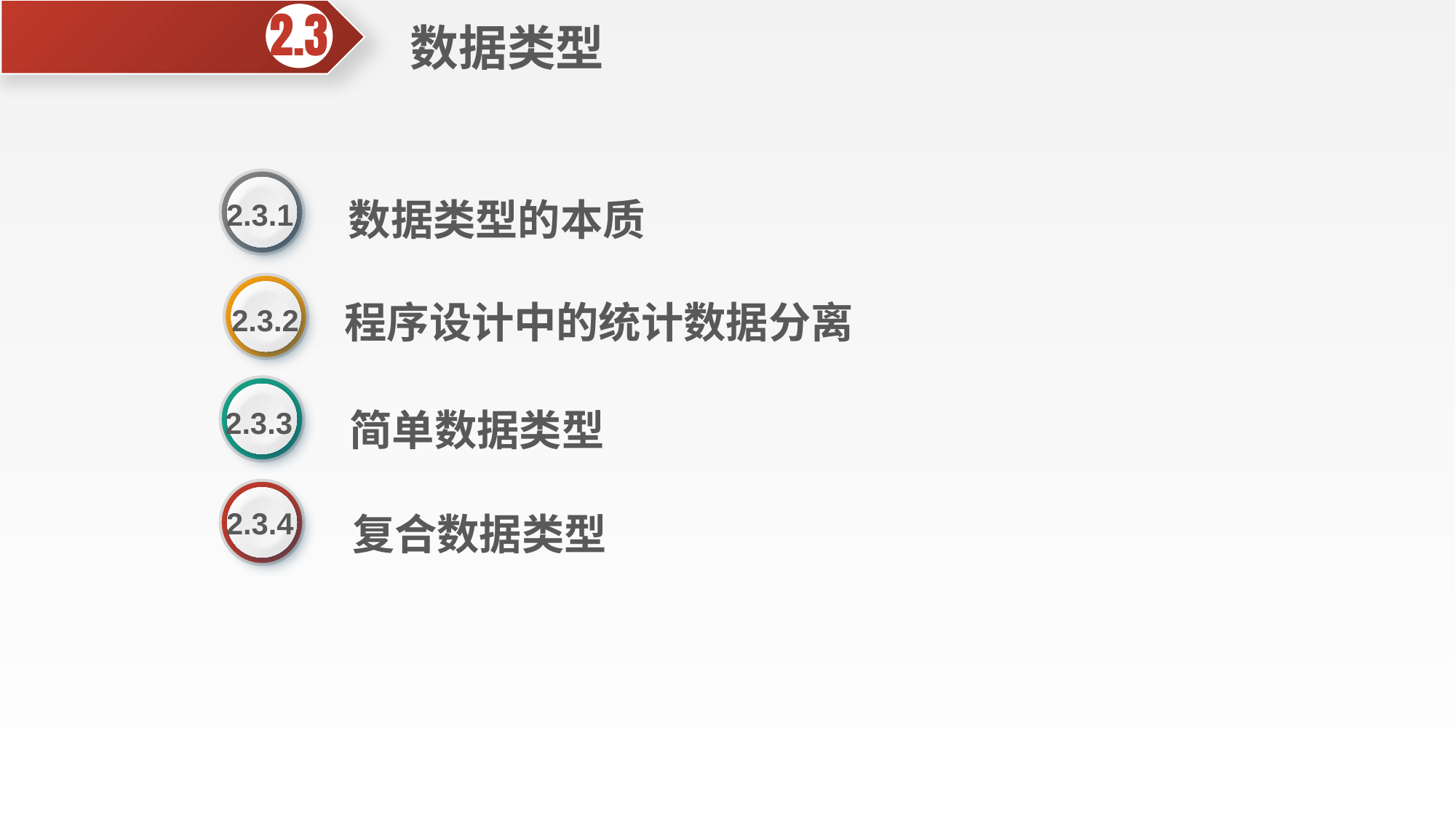

数据类型

2.3

数据类型的本质
2.3.1

程序设计中的统计数据分离
2.3.2

简单数据类型
2.3.3

复合数据类型
2.3.4